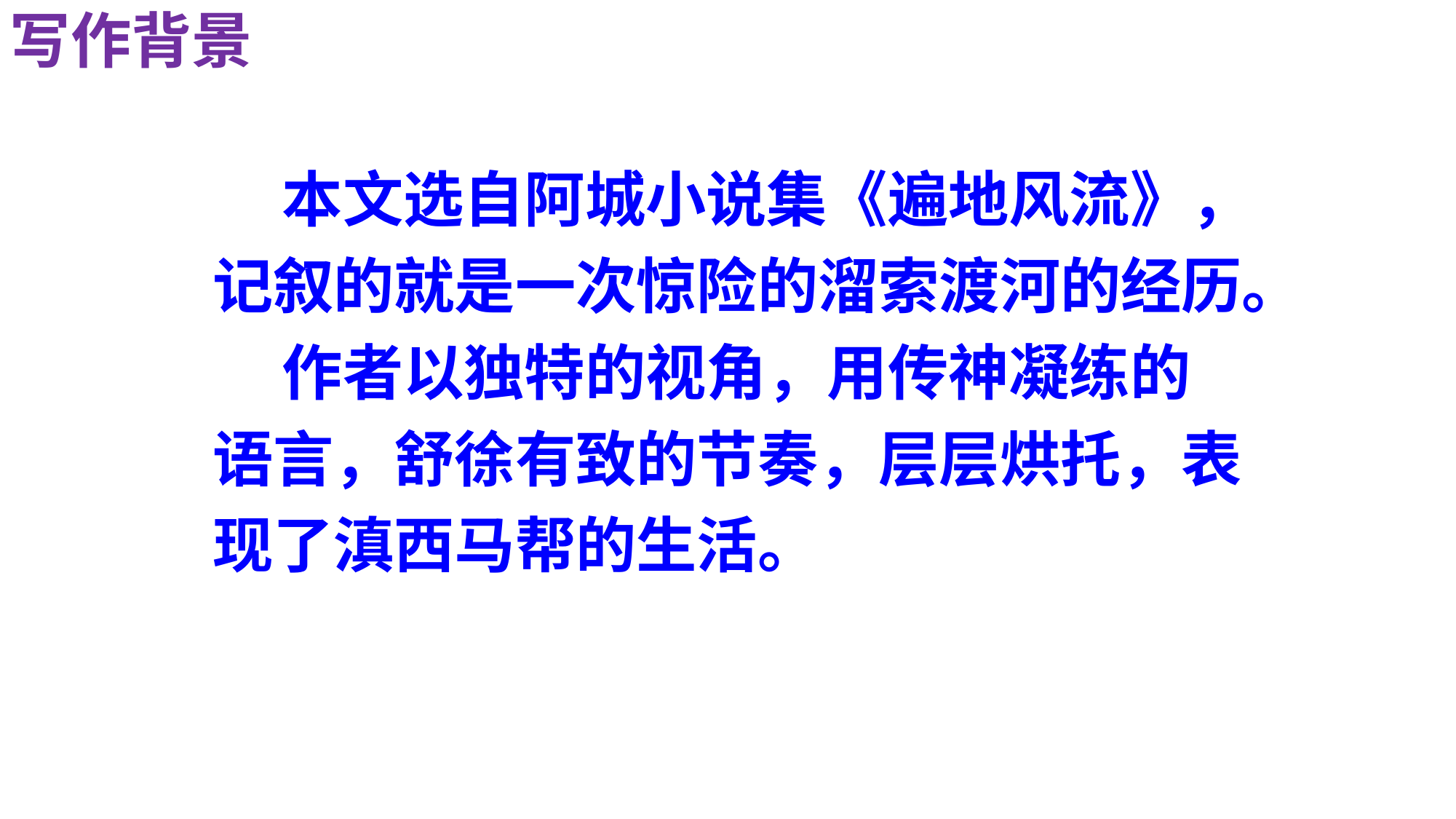

写作背景
    本文选自阿城小说集《遍地风流》，记叙的就是一次惊险的溜索渡河的经历。
    作者以独特的视角，用传神凝练的语言，舒徐有致的节奏，层层烘托，表现了滇西马帮的生活。